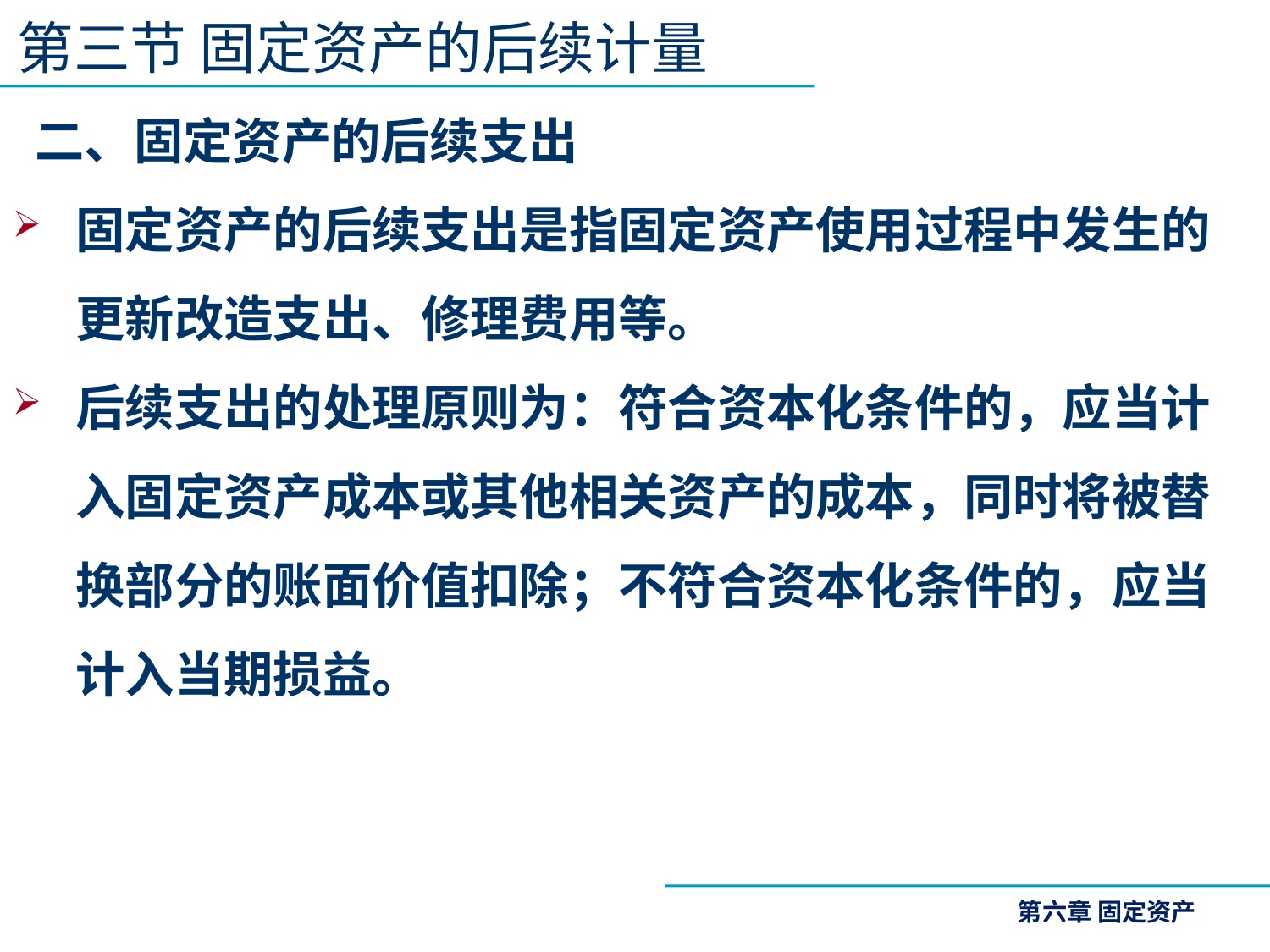

第三节 固定资产的后续计量
 二、固定资产的后续支出
固定资产的后续支出是指固定资产使用过程中发生的更新改造支出、修理费用等。
后续支出的处理原则为：符合资本化条件的，应当计入固定资产成本或其他相关资产的成本，同时将被替换部分的账面价值扣除；不符合资本化条件的，应当计入当期损益。